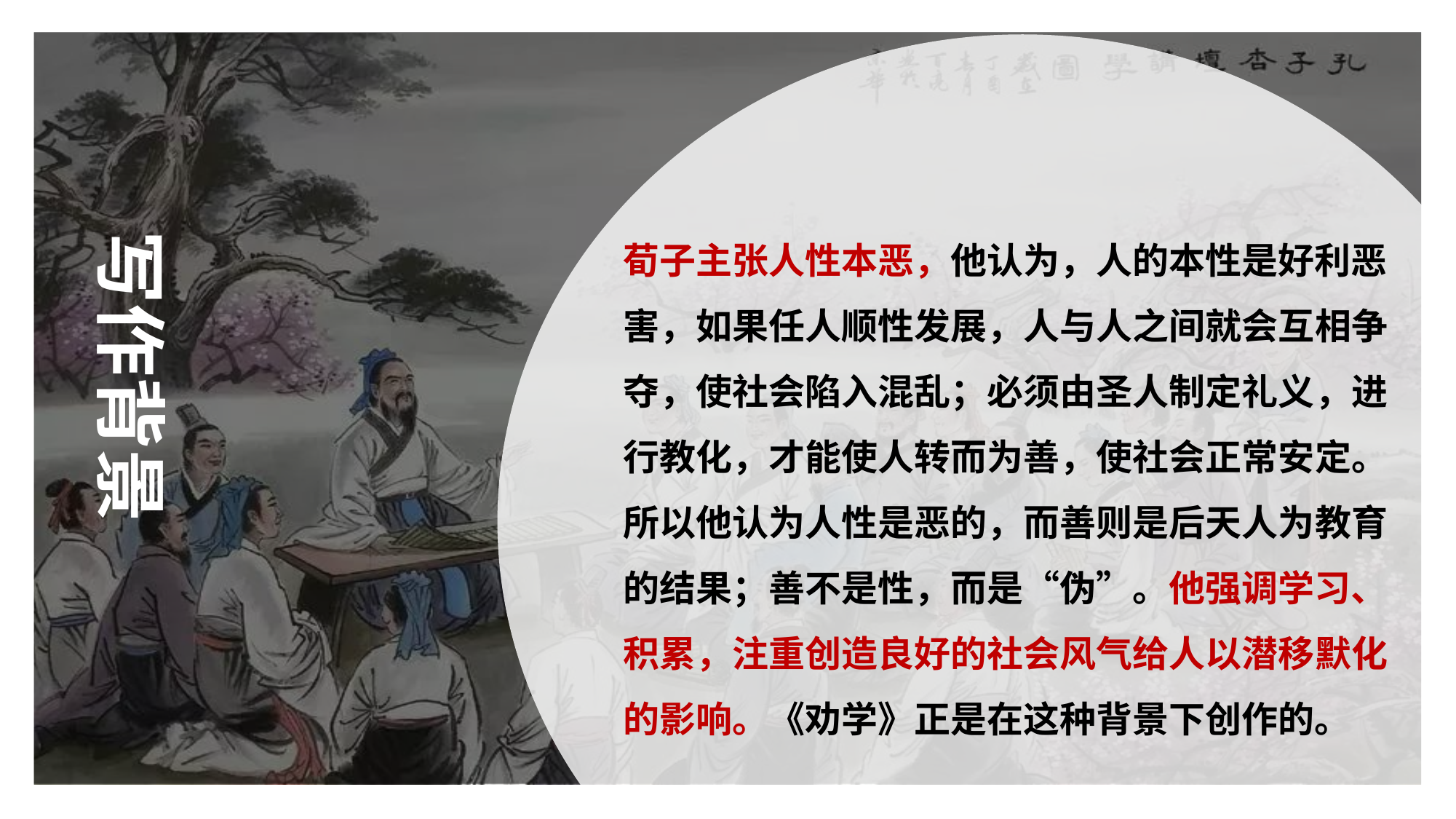

写作背景

荀子主张人性本恶，他认为，人的本性是好利恶害，如果任人顺性发展，人与人之间就会互相争夺，使社会陷入混乱；必须由圣人制定礼义，进行教化，才能使人转而为善，使社会正常安定。所以他认为人性是恶的，而善则是后天人为教育的结果；善不是性，而是“伪”。他强调学习、积累，注重创造良好的社会风气给人以潜移默化的影响。《劝学》正是在这种背景下创作的。